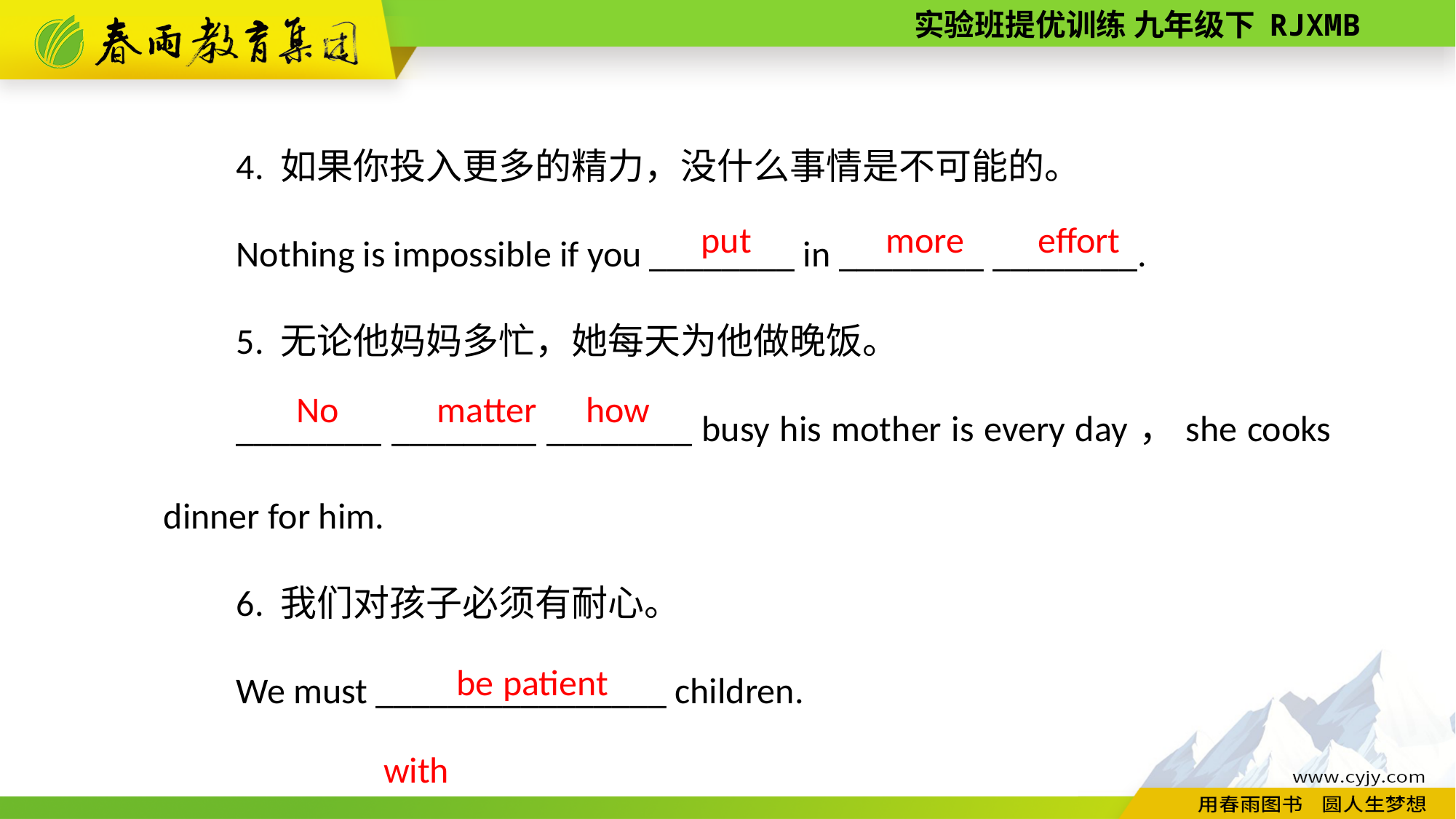

4. 如果你投入更多的精力，没什么事情是不可能的。
Nothing is impossible if you ________ in ________ ________.
5. 无论他妈妈多忙，她每天为他做晚饭。
________ ________ ________ busy his mother is every day，she cooks dinner for him.
6. 我们对孩子必须有耐心。
We must ________________ children.
put
more         effort
No            matter      how
be patient with